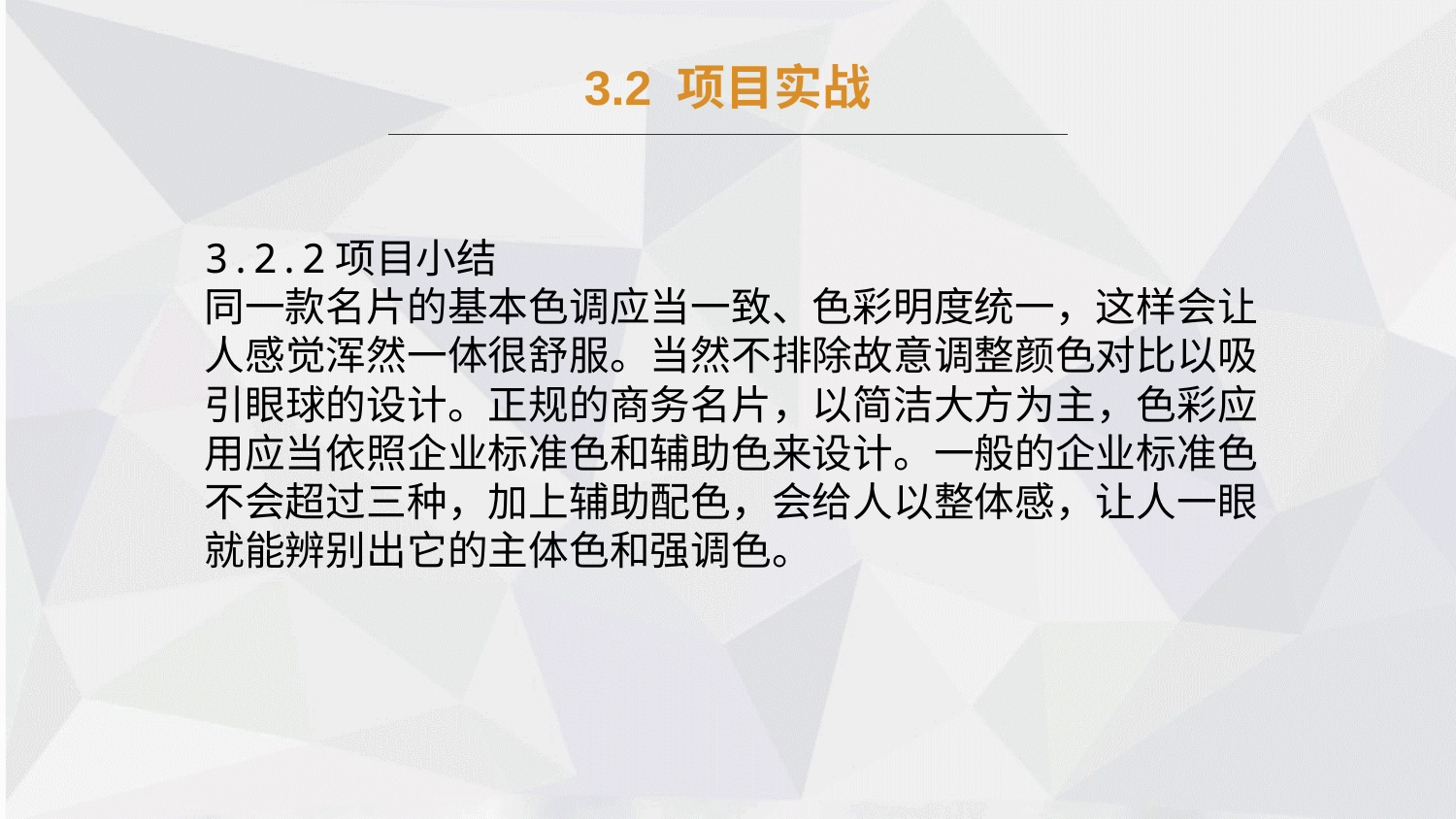

3.2 项目实战
3.2.2项目小结
同一款名片的基本色调应当一致、色彩明度统一，这样会让人感觉浑然一体很舒服。当然不排除故意调整颜色对比以吸引眼球的设计。正规的商务名片，以简洁大方为主，色彩应用应当依照企业标准色和辅助色来设计。一般的企业标准色不会超过三种，加上辅助配色，会给人以整体感，让人一眼就能辨别出它的主体色和强调色。